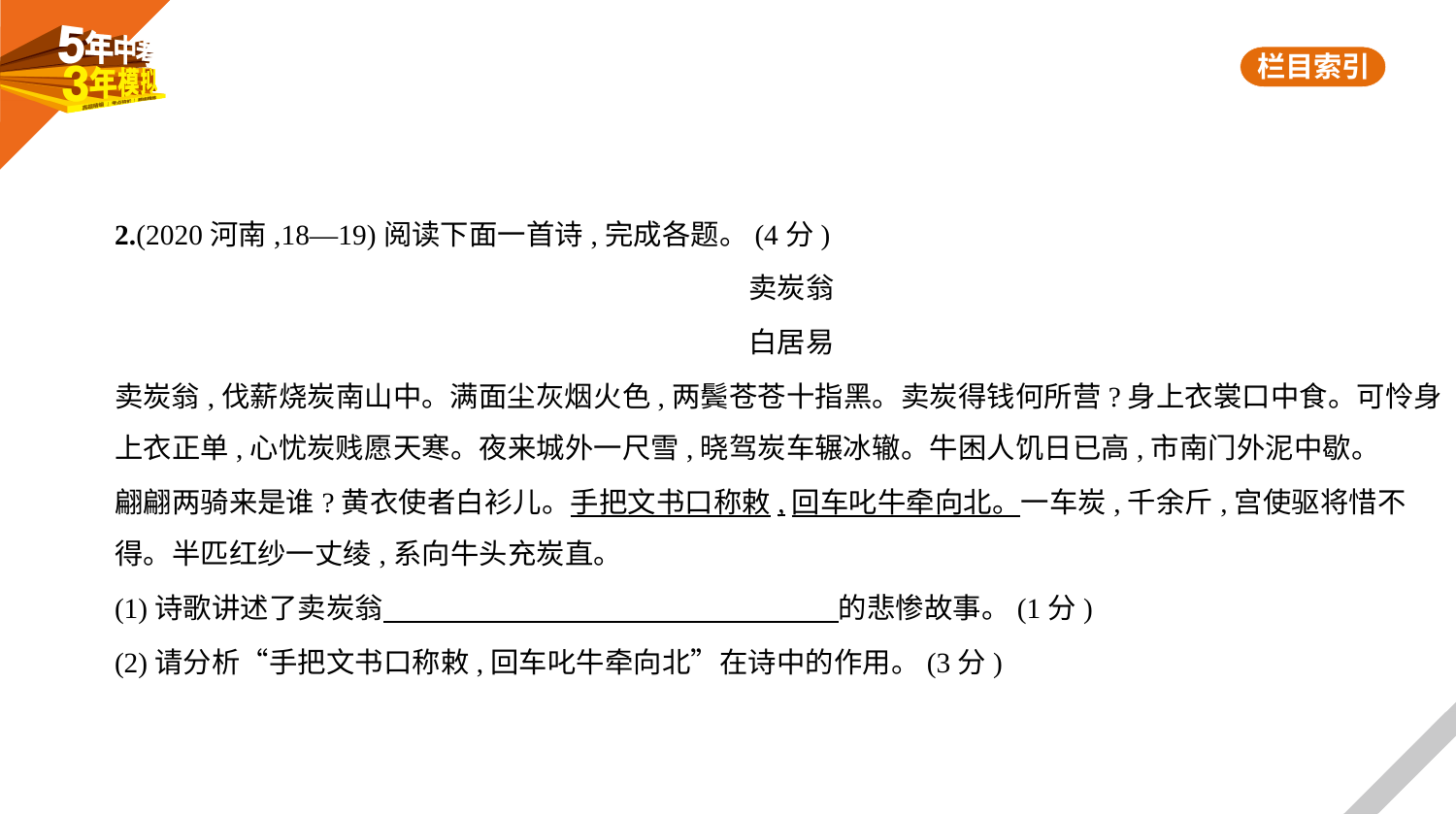

2.(2020河南,18—19)阅读下面一首诗,完成各题。(4分)
卖炭翁
白居易
卖炭翁,伐薪烧炭南山中。满面尘灰烟火色,两鬓苍苍十指黑。卖炭得钱何所营?身上衣裳口中食。可怜身
上衣正单,心忧炭贱愿天寒。夜来城外一尺雪,晓驾炭车辗冰辙。牛困人饥日已高,市南门外泥中歇。
翩翩两骑来是谁?黄衣使者白衫儿。手把文书口称敕,回车叱牛牵向北。一车炭,千余斤,宫使驱将惜不
得。半匹红纱一丈绫,系向牛头充炭直。
(1)诗歌讲述了卖炭翁　　　　　　　　　　　　　　　    的悲惨故事。(1分)
(2)请分析“手把文书口称敕,回车叱牛牵向北”在诗中的作用。(3分)